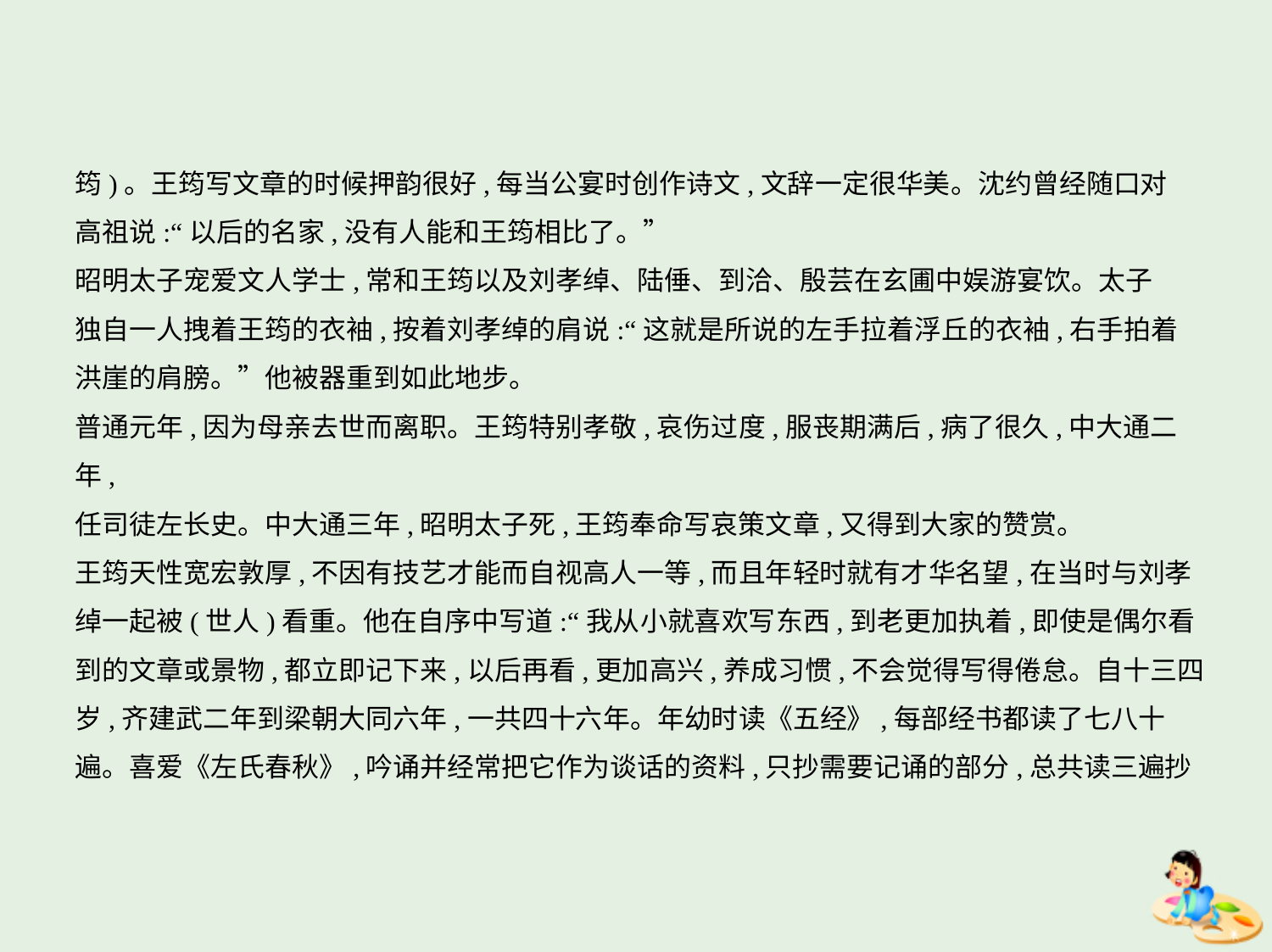

筠)。王筠写文章的时候押韵很好,每当公宴时创作诗文,文辞一定很华美。沈约曾经随口对
高祖说:“以后的名家,没有人能和王筠相比了。”
昭明太子宠爱文人学士,常和王筠以及刘孝绰、陆倕、到洽、殷芸在玄圃中娱游宴饮。太子
独自一人拽着王筠的衣袖,按着刘孝绰的肩说:“这就是所说的左手拉着浮丘的衣袖,右手拍着
洪崖的肩膀。”他被器重到如此地步。
普通元年,因为母亲去世而离职。王筠特别孝敬,哀伤过度,服丧期满后,病了很久,中大通二年,
任司徒左长史。中大通三年,昭明太子死,王筠奉命写哀策文章,又得到大家的赞赏。
王筠天性宽宏敦厚,不因有技艺才能而自视高人一等,而且年轻时就有才华名望,在当时与刘孝
绰一起被(世人)看重。他在自序中写道:“我从小就喜欢写东西,到老更加执着,即使是偶尔看
到的文章或景物,都立即记下来,以后再看,更加高兴,养成习惯,不会觉得写得倦怠。自十三四
岁,齐建武二年到梁朝大同六年,一共四十六年。年幼时读《五经》,每部经书都读了七八十
遍。喜爱《左氏春秋》,吟诵并经常把它作为谈话的资料,只抄需要记诵的部分,总共读三遍抄